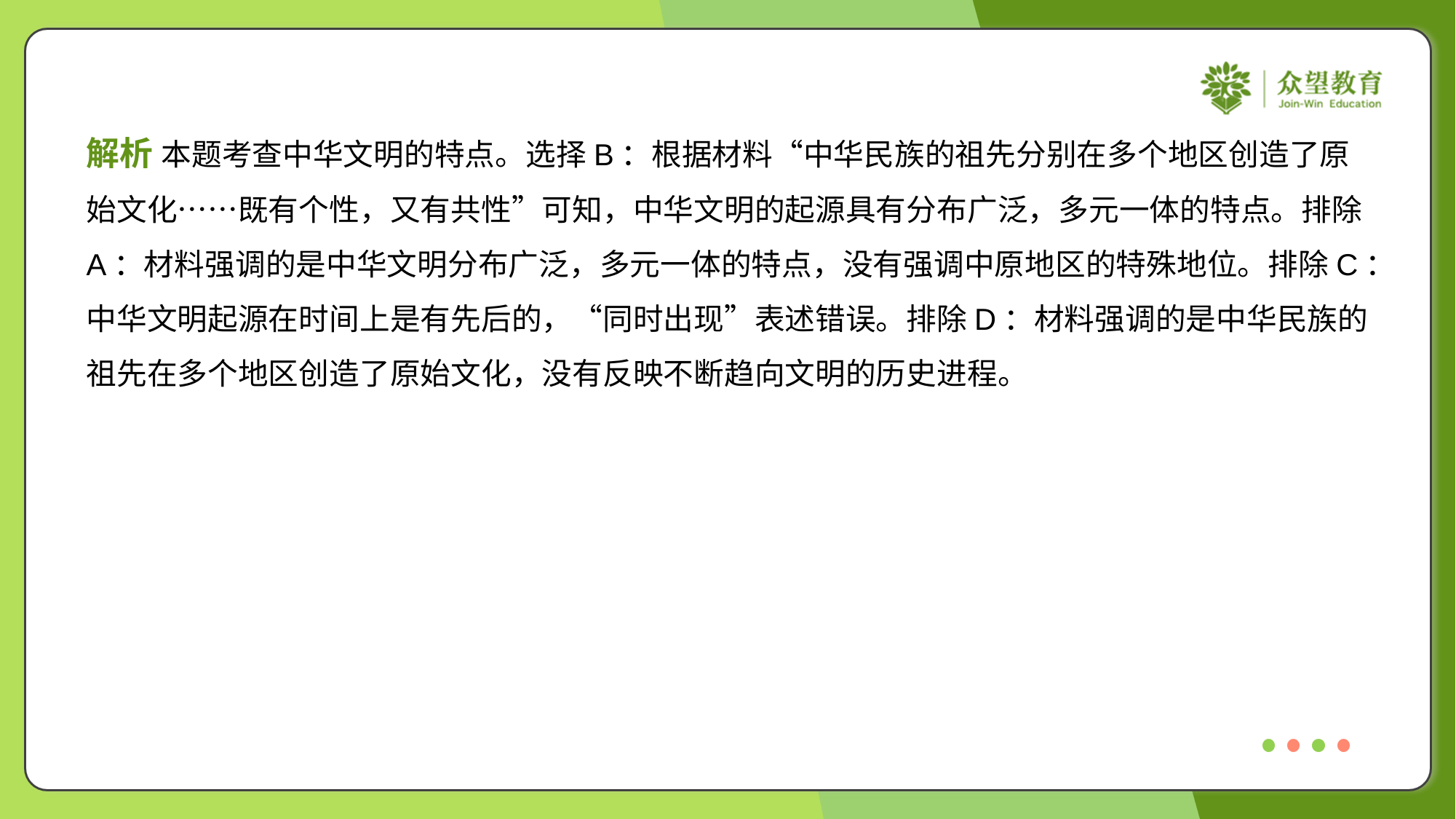

解析 本题考查中华文明的特点。选择B：根据材料“中华民族的祖先分别在多个地区创造了原
始文化……既有个性，又有共性”可知，中华文明的起源具有分布广泛，多元一体的特点。排除
A：材料强调的是中华文明分布广泛，多元一体的特点，没有强调中原地区的特殊地位。排除C：
中华文明起源在时间上是有先后的，“同时出现”表述错误。排除D：材料强调的是中华民族的
祖先在多个地区创造了原始文化，没有反映不断趋向文明的历史进程。